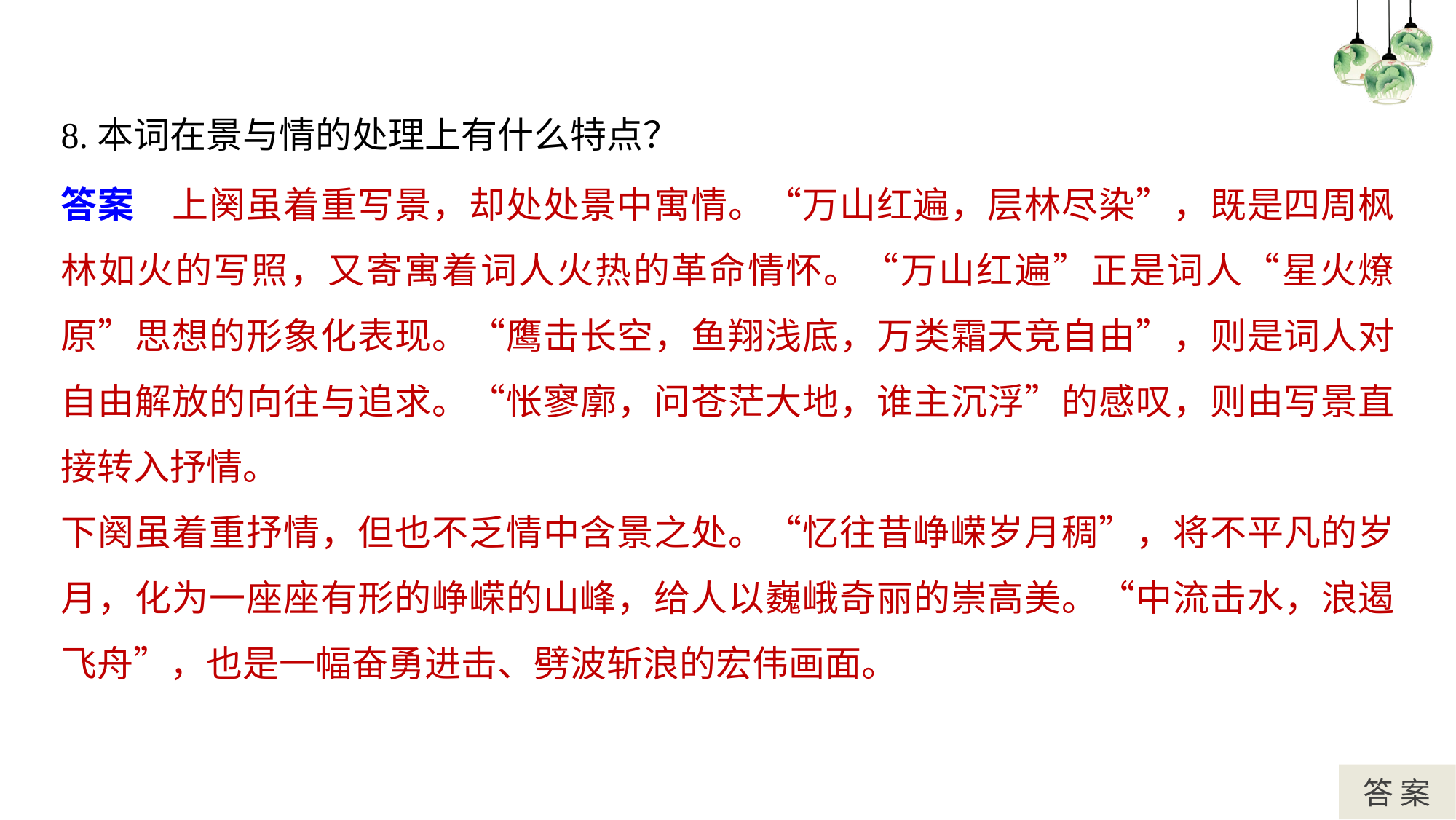

#
8.本词在景与情的处理上有什么特点？
答案　上阕虽着重写景，却处处景中寓情。“万山红遍，层林尽染”，既是四周枫林如火的写照，又寄寓着词人火热的革命情怀。“万山红遍”正是词人“星火燎原”思想的形象化表现。“鹰击长空，鱼翔浅底，万类霜天竞自由”，则是词人对自由解放的向往与追求。“怅寥廓，问苍茫大地，谁主沉浮”的感叹，则由写景直接转入抒情。
下阕虽着重抒情，但也不乏情中含景之处。“忆往昔峥嵘岁月稠”，将不平凡的岁月，化为一座座有形的峥嵘的山峰，给人以巍峨奇丽的崇高美。“中流击水，浪遏飞舟”，也是一幅奋勇进击、劈波斩浪的宏伟画面。
答 案